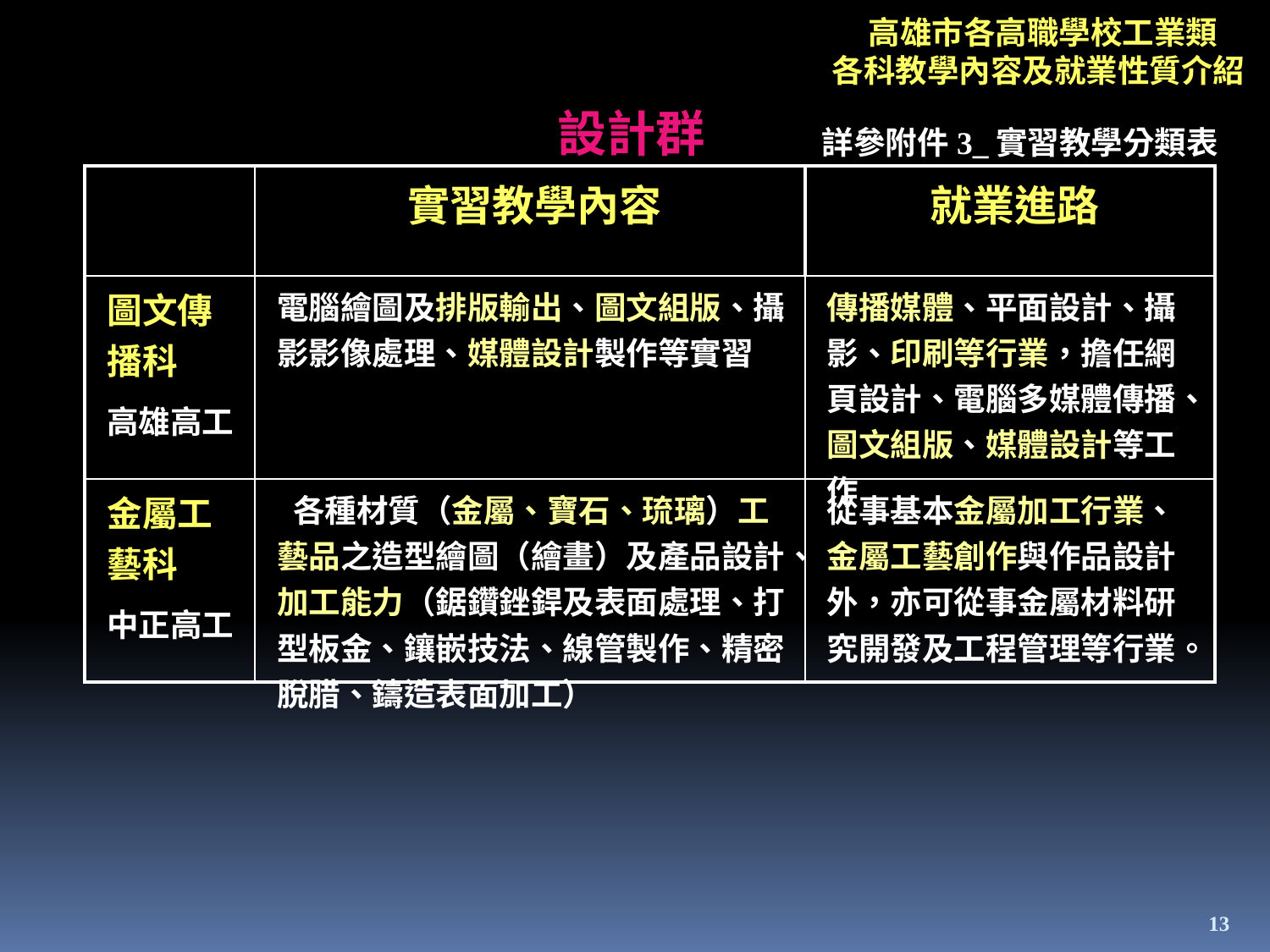

高雄市各高職學校工業類
各科教學內容及就業性質介紹
設計群
詳參附件3_實習教學分類表
|  | 實習教學內容 | 就業進路 |
| --- | --- | --- |
| 圖文傳播科 高雄高工 | 電腦繪圖及排版輸出、圖文組版、攝影影像處理、媒體設計製作等實習 | 傳播媒體、平面設計、攝影、印刷等行業，擔任網頁設計、電腦多媒體傳播、圖文組版、媒體設計等工作 |
| 金屬工藝科 中正高工 | 各種材質（金屬、寶石、琉璃）工藝品之造型繪圖（繪畫）及產品設計、加工能力（鋸鑽銼銲及表面處理、打型板金、鑲嵌技法、線管製作、精密脫腊、鑄造表面加工） | 從事基本金屬加工行業、金屬工藝創作與作品設計外，亦可從事金屬材料研究開發及工程管理等行業。 |
13